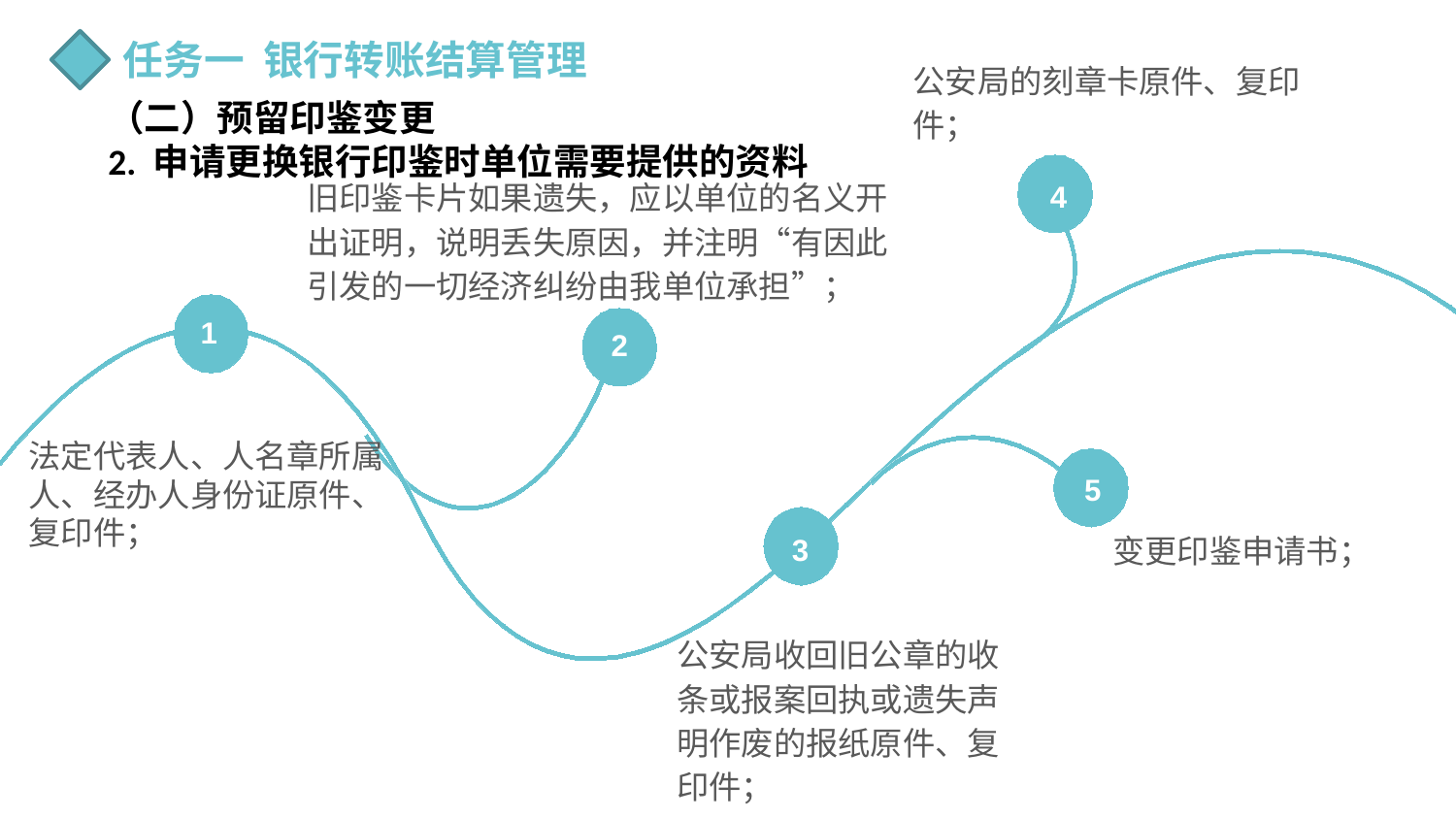

任务一  银行转账结算管理

公安局的刻章卡原件、复印件；

（二）预留印鉴变更
2. 申请更换银行印鉴时单位需要提供的资料

旧印鉴卡片如果遗失，应以单位的名义开出证明，说明丢失原因，并注明“有因此引发的一切经济纠纷由我单位承担”；
4

1

2

法定代表人、人名章所属人、经办人身份证原件、复印件；

5

3
变更印鉴申请书；
公安局收回旧公章的收条或报案回执或遗失声明作废的报纸原件、复印件；